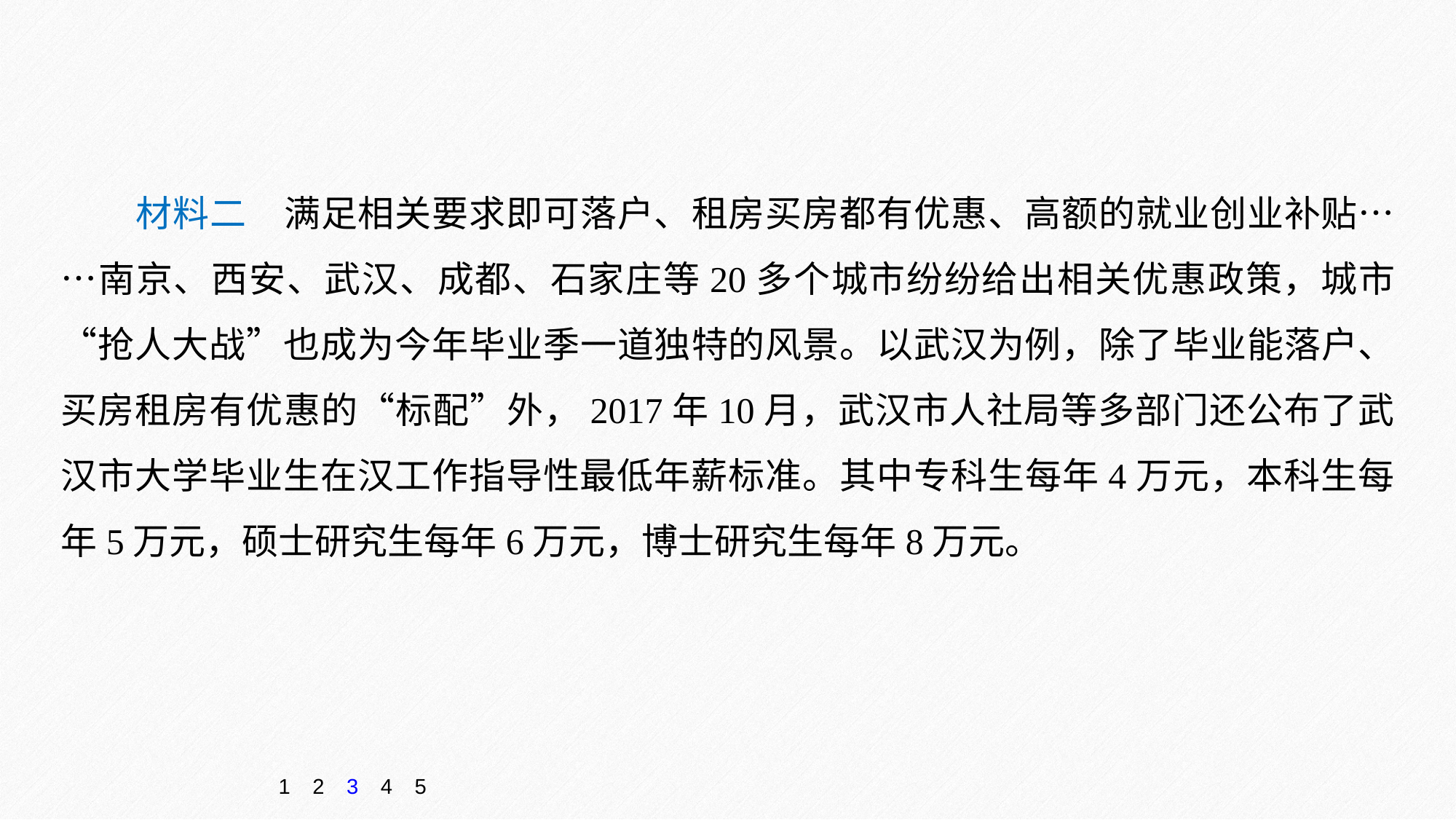

材料二　满足相关要求即可落户、租房买房都有优惠、高额的就业创业补贴……南京、西安、武汉、成都、石家庄等20多个城市纷纷给出相关优惠政策，城市“抢人大战”也成为今年毕业季一道独特的风景。以武汉为例，除了毕业能落户、买房租房有优惠的“标配”外，2017年10月，武汉市人社局等多部门还公布了武汉市大学毕业生在汉工作指导性最低年薪标准。其中专科生每年4万元，本科生每年5万元，硕士研究生每年6万元，博士研究生每年8万元。
1
2
3
4
5